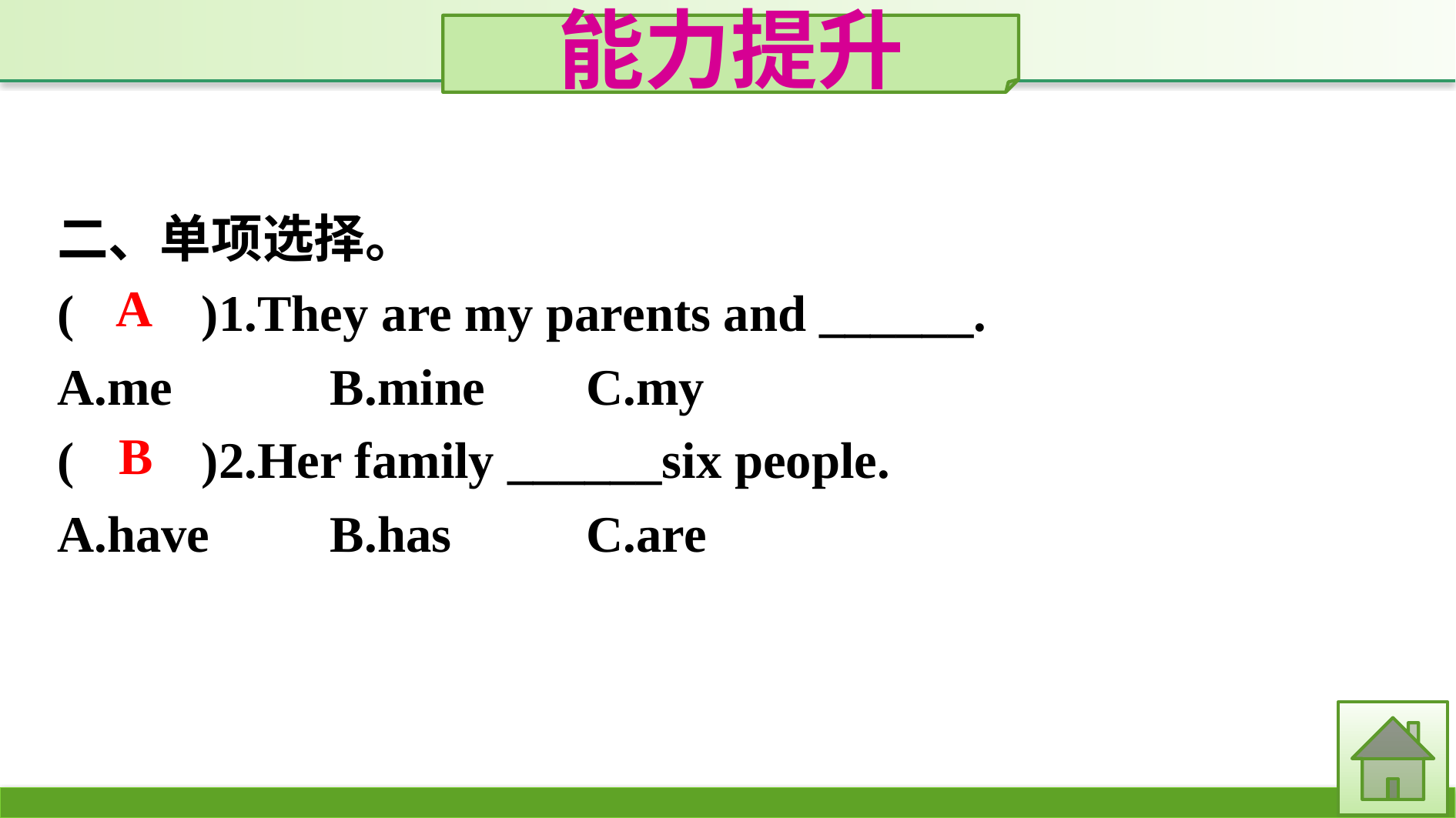

能力提升
二、单项选择。
(　　)1.They are my parents and ______.
A.me		B.mine	C.my
(　　)2.Her family ______six people.
A.have	B.has		C.are
A
B